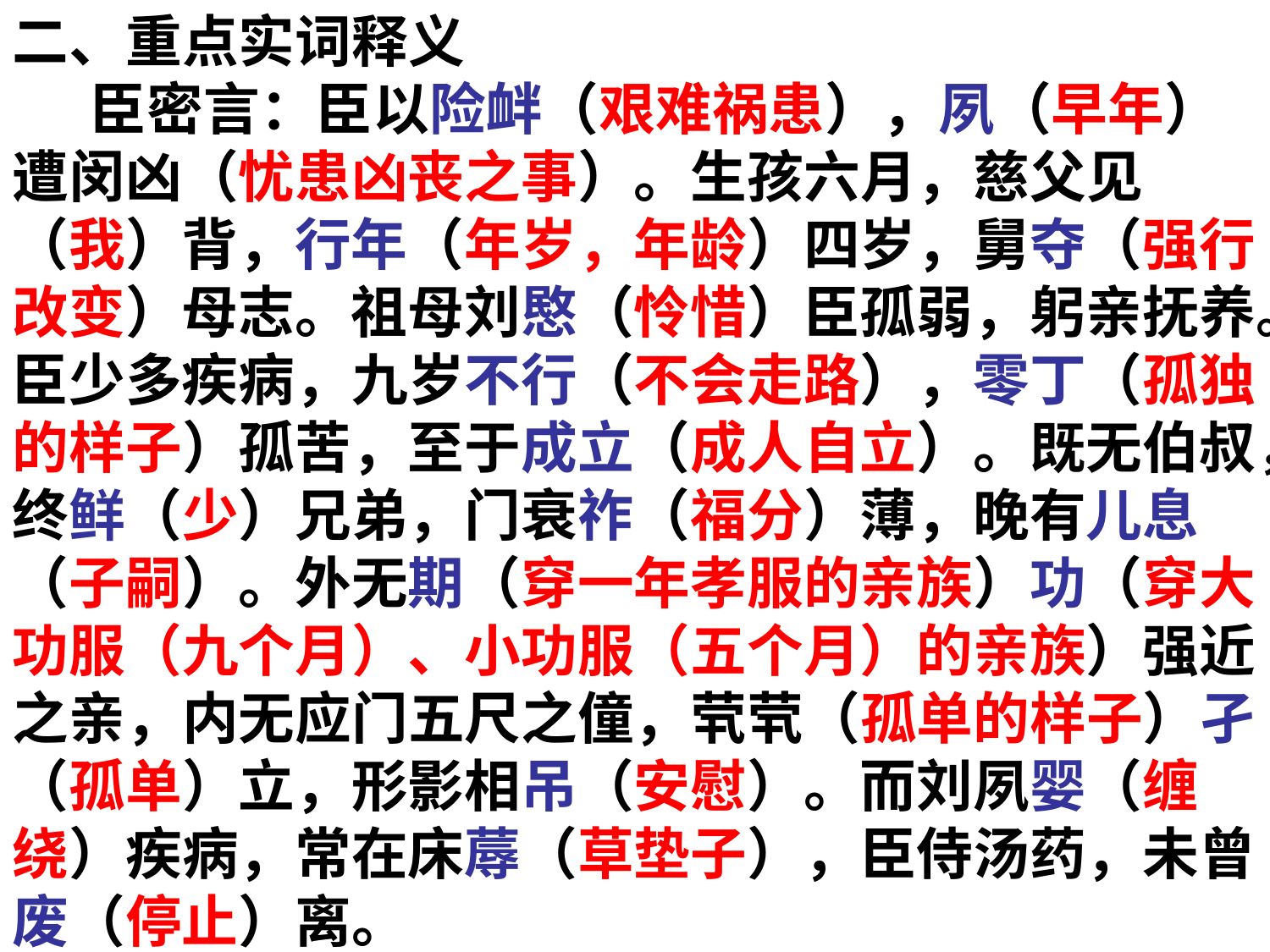

二、重点实词释义
     臣密言：臣以险衅（艰难祸患），夙（早年）遭闵凶（忧患凶丧之事）。生孩六月，慈父见（我）背，行年（年岁，年龄）四岁，舅夺（强行改变）母志。祖母刘愍（怜惜）臣孤弱，躬亲抚养。臣少多疾病，九岁不行（不会走路），零丁（孤独的样子）孤苦，至于成立（成人自立）。既无伯叔，终鲜（少）兄弟，门衰祚（福分）薄，晚有儿息（子嗣）。外无期（穿一年孝服的亲族）功（穿大功服（九个月）、小功服（五个月）的亲族）强近之亲，内无应门五尺之僮，茕茕（孤单的样子）孑（孤单）立，形影相吊（安慰）。而刘夙婴（缠绕）疾病，常在床蓐（草垫子），臣侍汤药，未曾废（停止）离。